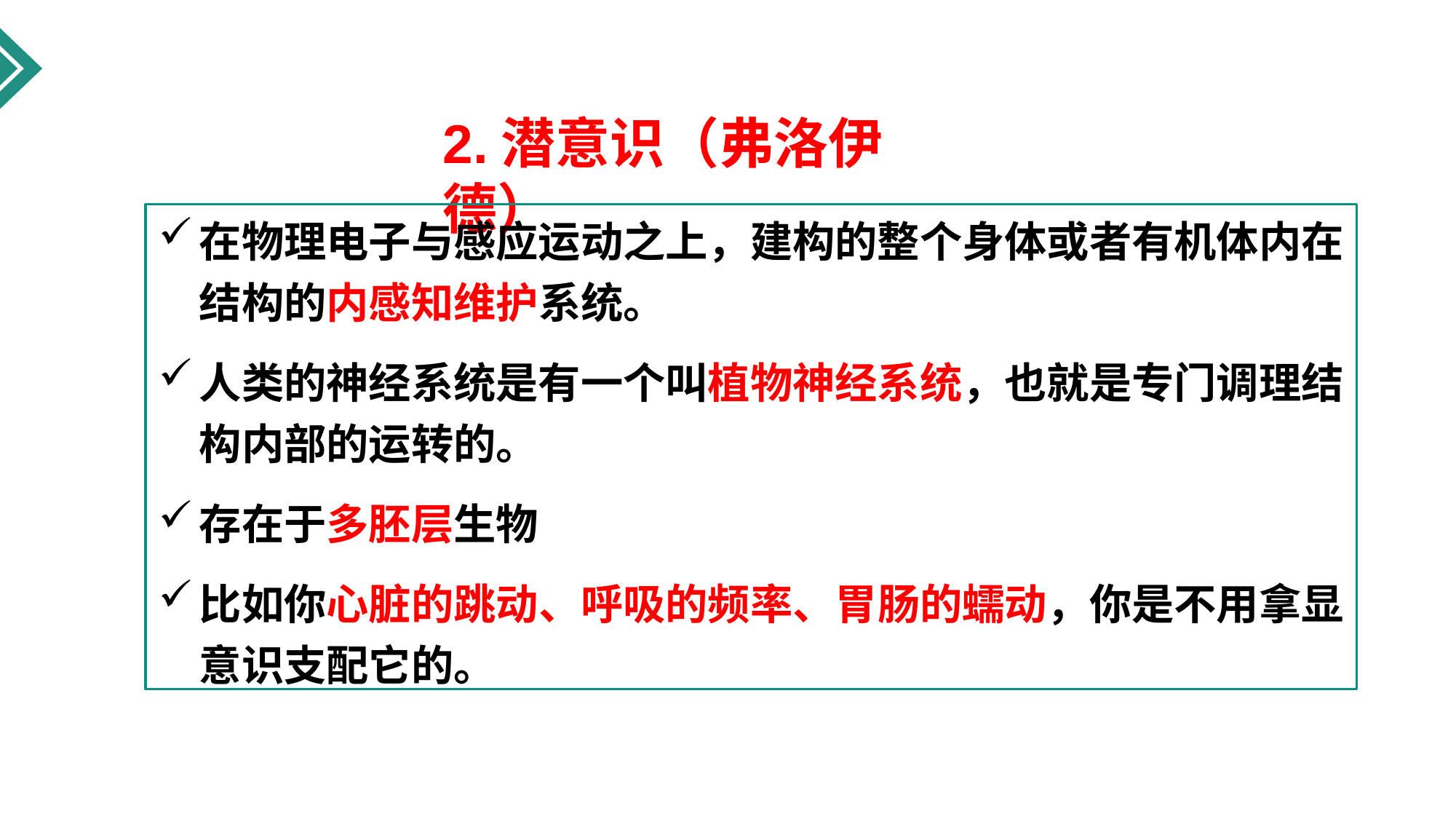

2.潜意识（弗洛伊德）
在物理电子与感应运动之上，建构的整个身体或者有机体内在结构的内感知维护系统。
人类的神经系统是有一个叫植物神经系统，也就是专门调理结构内部的运转的。
存在于多胚层生物
比如你心脏的跳动、呼吸的频率、胃肠的蠕动，你是不用拿显意识支配它的。